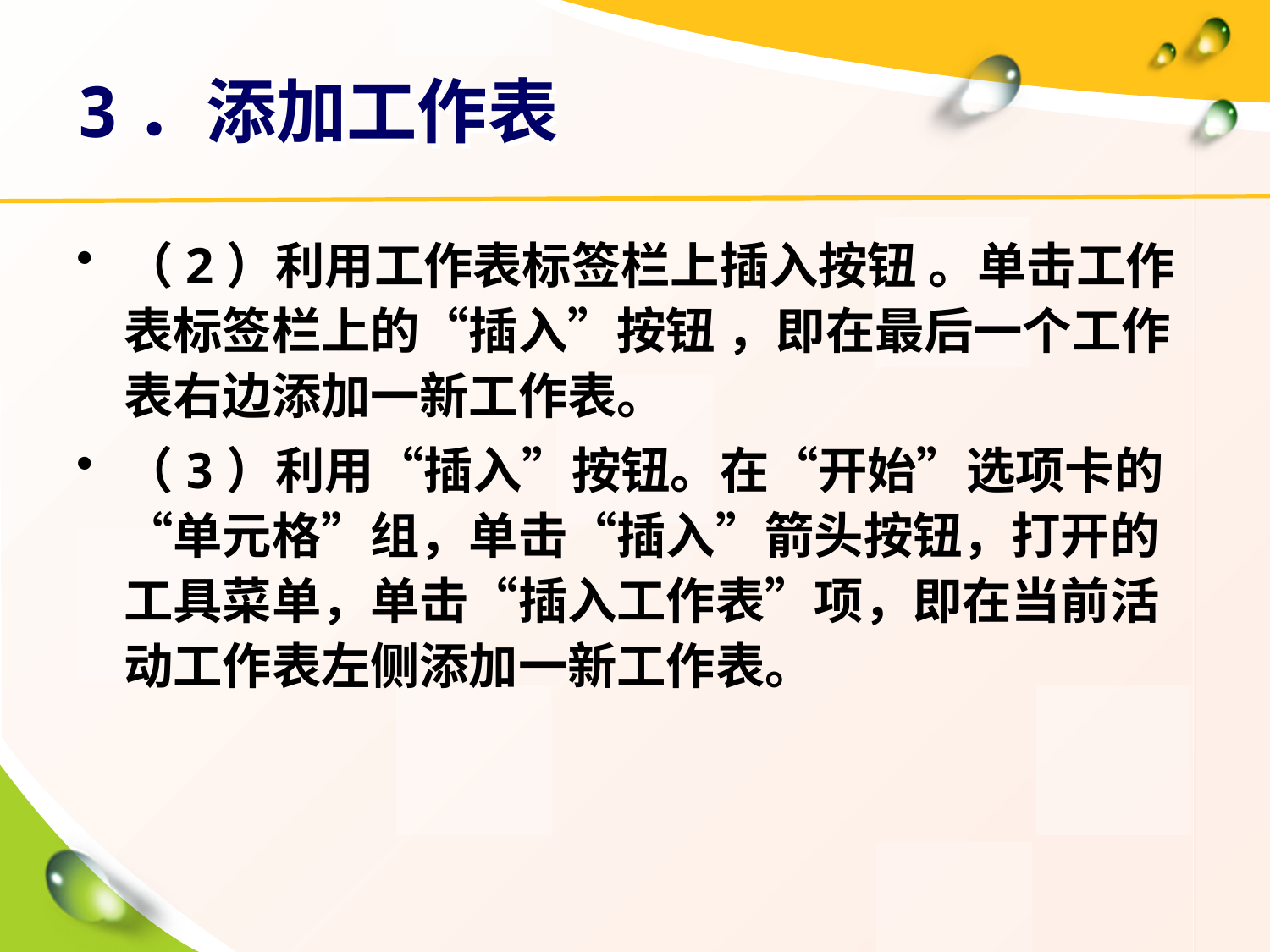

# 3．添加工作表
（2）利用工作表标签栏上插入按钮 。单击工作表标签栏上的“插入”按钮 ，即在最后一个工作表右边添加一新工作表。
（3）利用“插入”按钮。在“开始”选项卡的“单元格”组，单击“插入”箭头按钮，打开的工具菜单，单击“插入工作表”项，即在当前活动工作表左侧添加一新工作表。